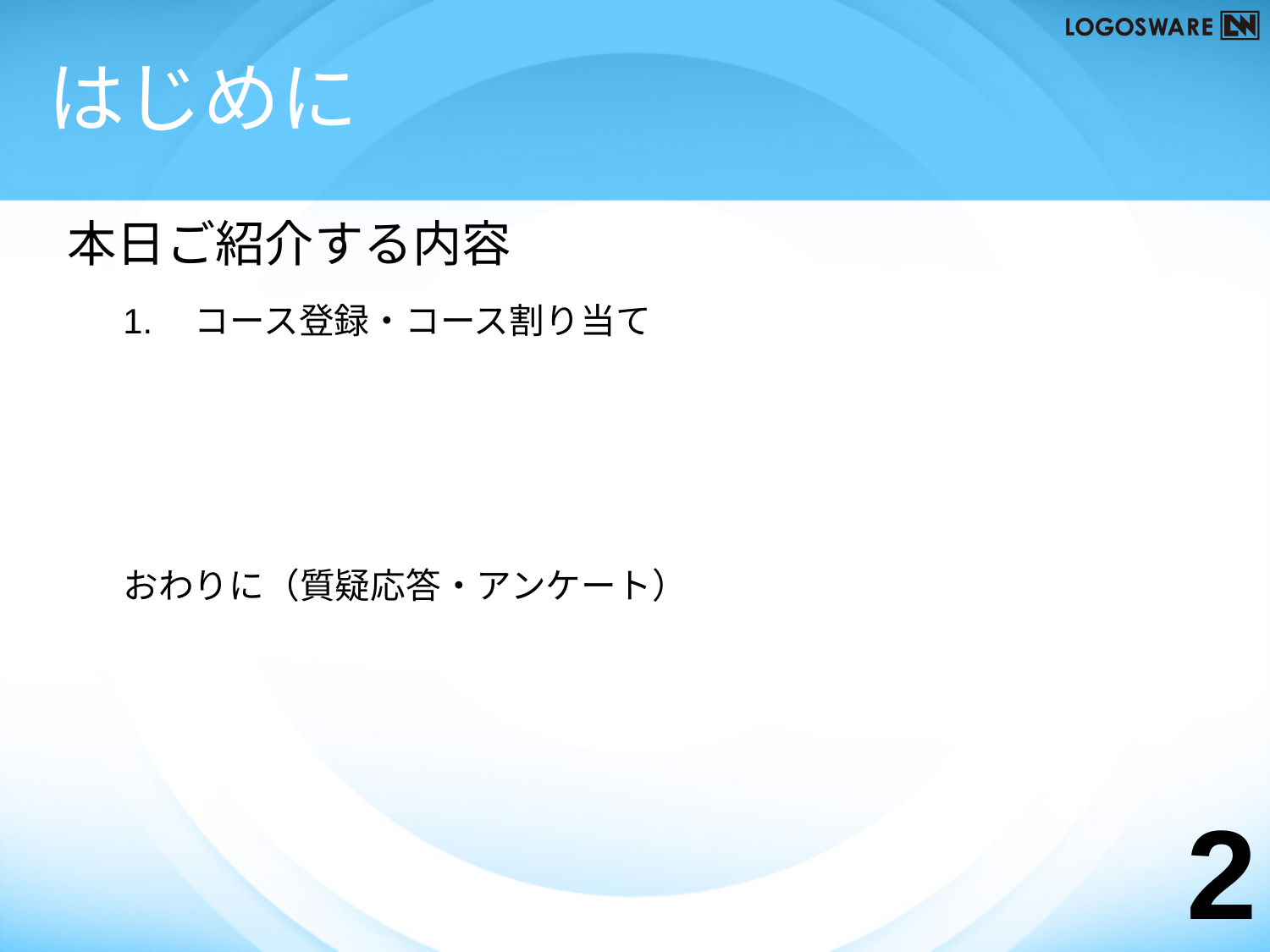

# はじめに
本日ご紹介する内容

コース登録・コース割り当て

おわりに（質疑応答・アンケート）

2